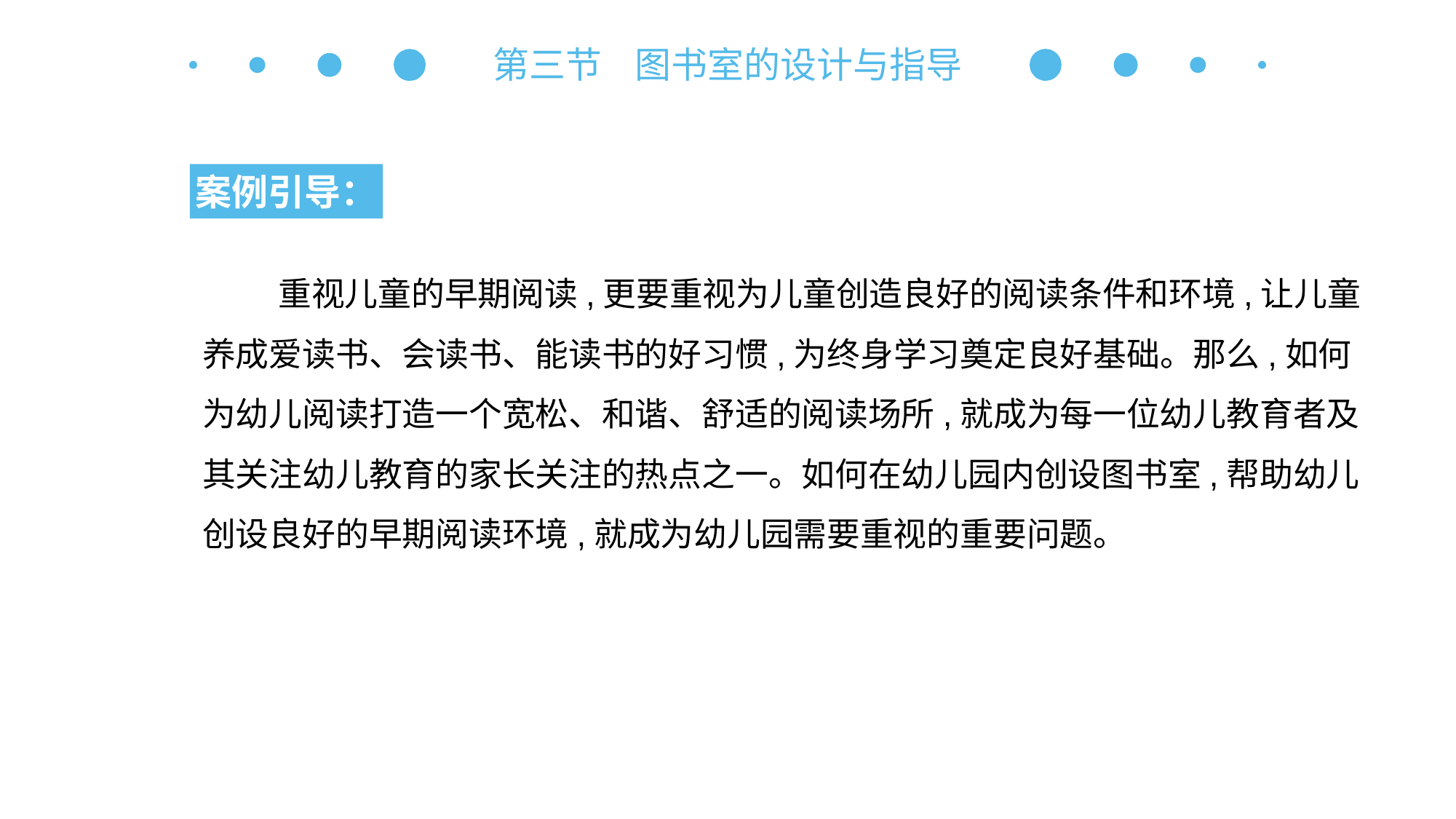

第三节    图书室的设计与指导

案例引导：
重视儿童的早期阅读,更要重视为儿童创造良好的阅读条件和环境,让儿童养成爱读书、会读书、能读书的好习惯,为终身学习奠定良好基础。那么,如何为幼儿阅读打造一个宽松、和谐、舒适的阅读场所,就成为每一位幼儿教育者及其关注幼儿教育的家长关注的热点之一。如何在幼儿园内创设图书室,帮助幼儿创设良好的早期阅读环境,就成为幼儿园需要重视的重要问题。